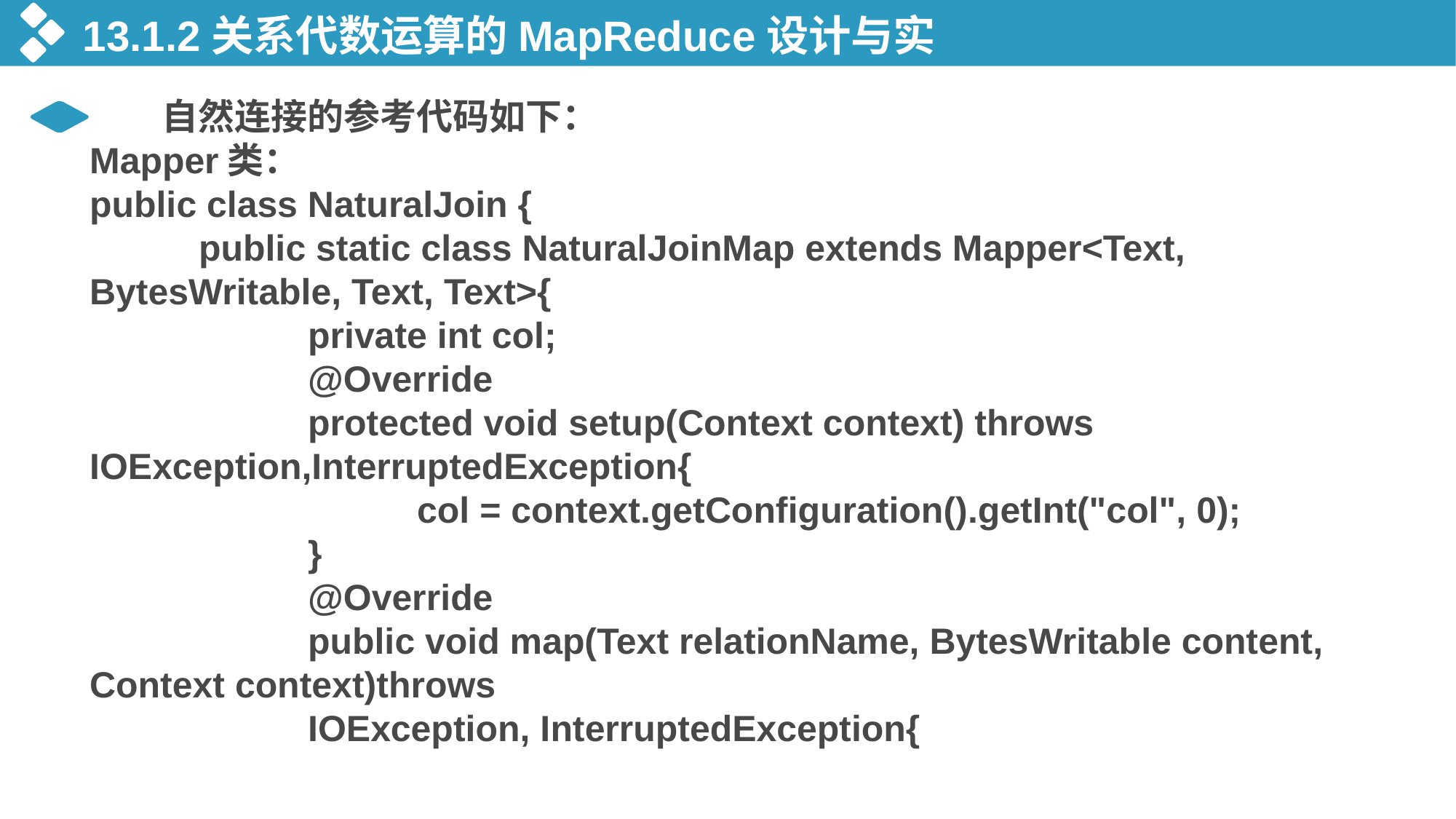

13.1.2关系代数运算的MapReduce设计与实现
         自然连接的参考代码如下：
Mapper类：
public class NaturalJoin {
	public static class NaturalJoinMap extends Mapper<Text, BytesWritable, Text, Text>{
		private int col;
		@Override
		protected void setup(Context context) throws IOException,InterruptedException{
			col = context.getConfiguration().getInt("col", 0);
		}
		@Override
		public void map(Text relationName, BytesWritable content, Context context)throws
		IOException, InterruptedException{